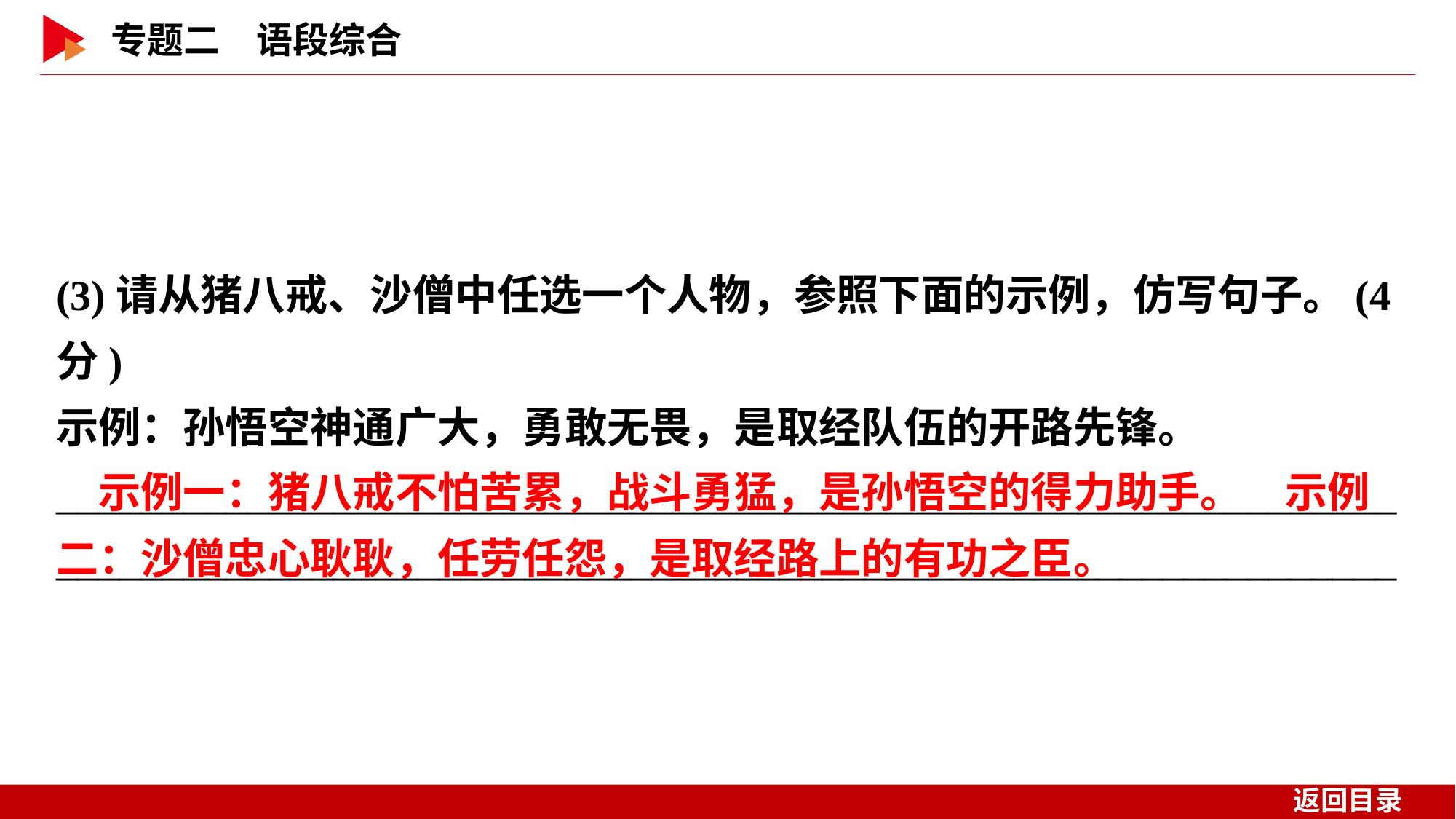

(3)请从猪八戒、沙僧中任选一个人物，参照下面的示例，仿写句子。(4分)
示例：孙悟空神通广大，勇敢无畏，是取经队伍的开路先锋。
______________________________________________________________________________________________________________________________
　示例一：猪八戒不怕苦累，战斗勇猛，是孙悟空的得力助手。　示例二：沙僧忠心耿耿，任劳任怨，是取经路上的有功之臣。